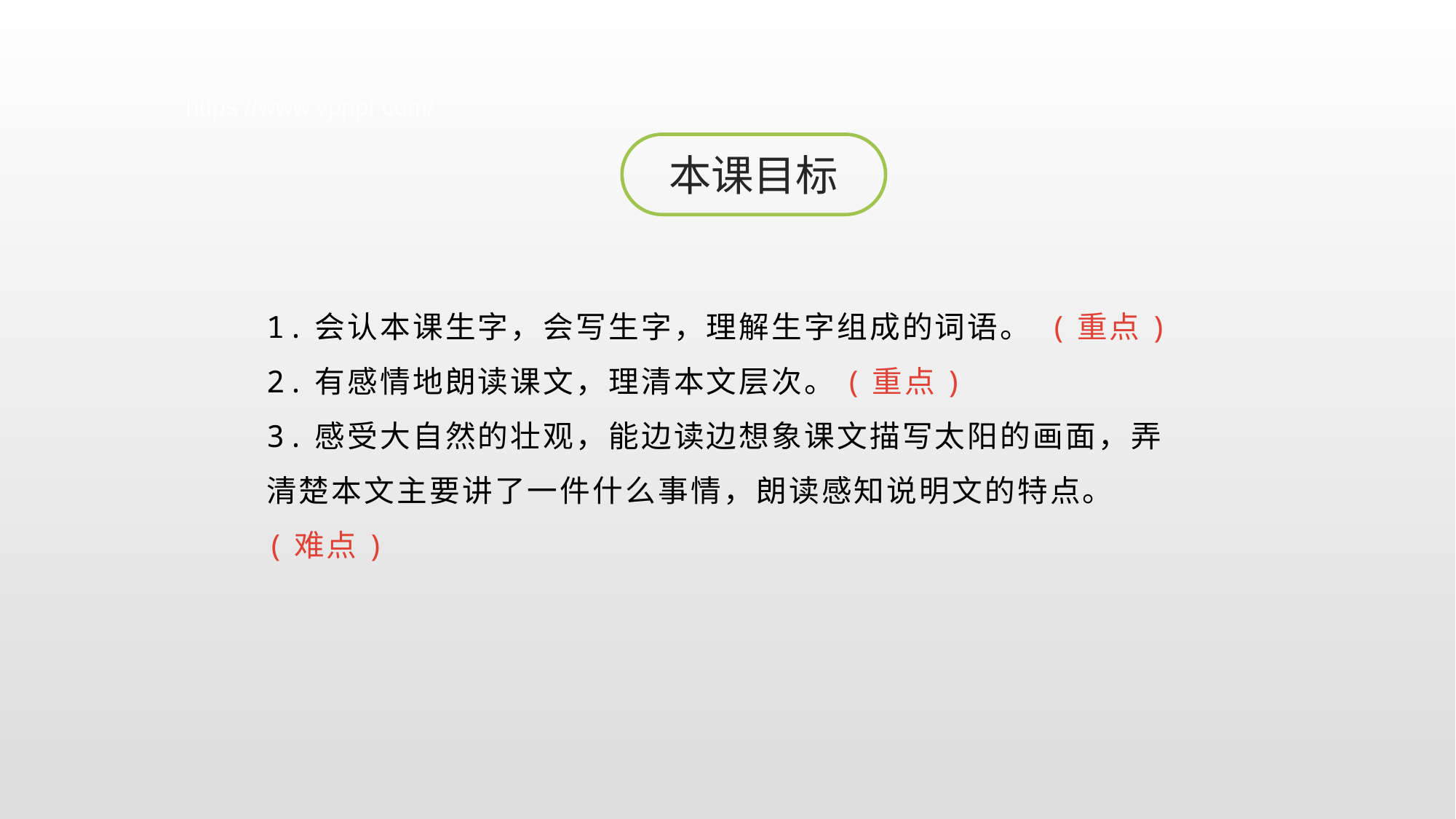

https://www.ypppt.com/
本课目标
1.会认本课生字，会写生字，理解生字组成的词语。 (重点)
2.有感情地朗读课文，理清本文层次。(重点)
3.感受大自然的壮观，能边读边想象课文描写太阳的画面，弄清楚本文主要讲了一件什么事情，朗读感知说明文的特点。(难点)